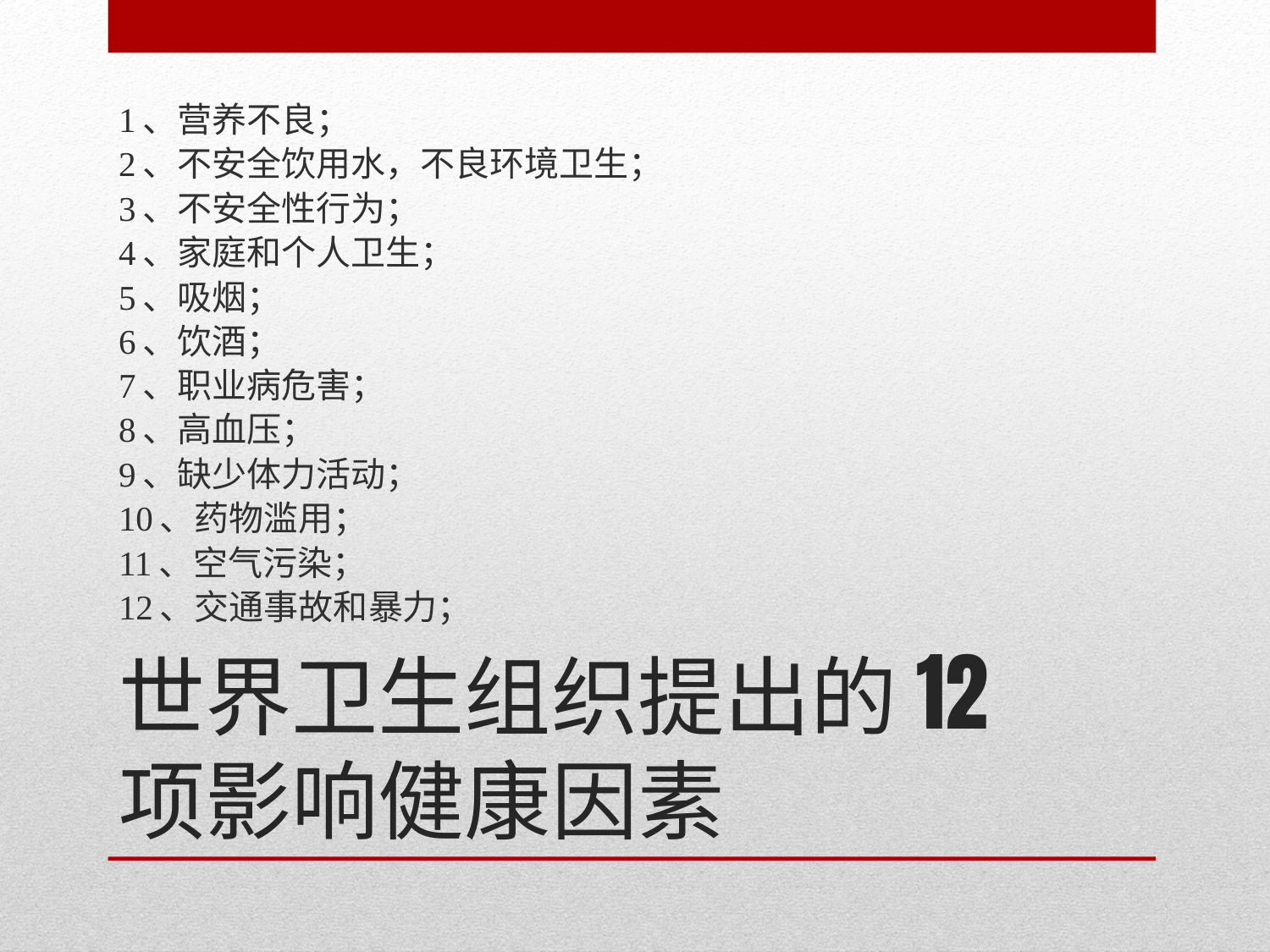

1、营养不良；
2、不安全饮用水，不良环境卫生；
3、不安全性行为；
4、家庭和个人卫生；
5、吸烟；
6、饮酒；
7、职业病危害；
8、高血压；
9、缺少体力活动；
10、药物滥用；
11、空气污染；
12、交通事故和暴力；
# 世界卫生组织提出的12项影响健康因素